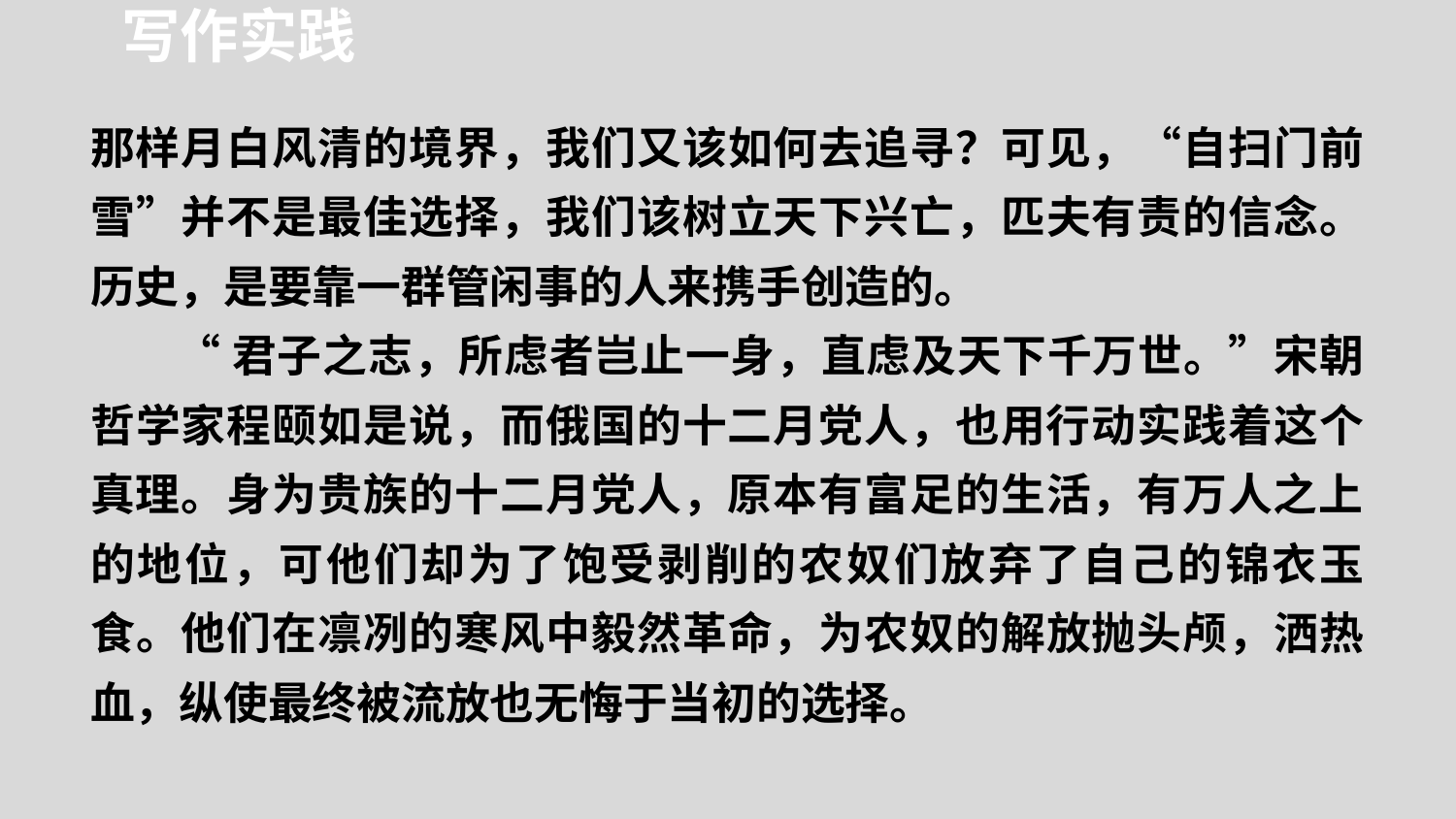

写作实践
那样月白风清的境界，我们又该如何去追寻？可见，“自扫门前雪”并不是最佳选择，我们该树立天下兴亡，匹夫有责的信念。历史，是要靠一群管闲事的人来携手创造的。
“君子之志，所虑者岂止一身，直虑及天下千万世。”宋朝哲学家程颐如是说，而俄国的十二月党人，也用行动实践着这个真理。身为贵族的十二月党人，原本有富足的生活，有万人之上的地位，可他们却为了饱受剥削的农奴们放弃了自己的锦衣玉 食。他们在凛冽的寒风中毅然革命，为农奴的解放抛头颅，洒热血，纵使最终被流放也无悔于当初的选择。